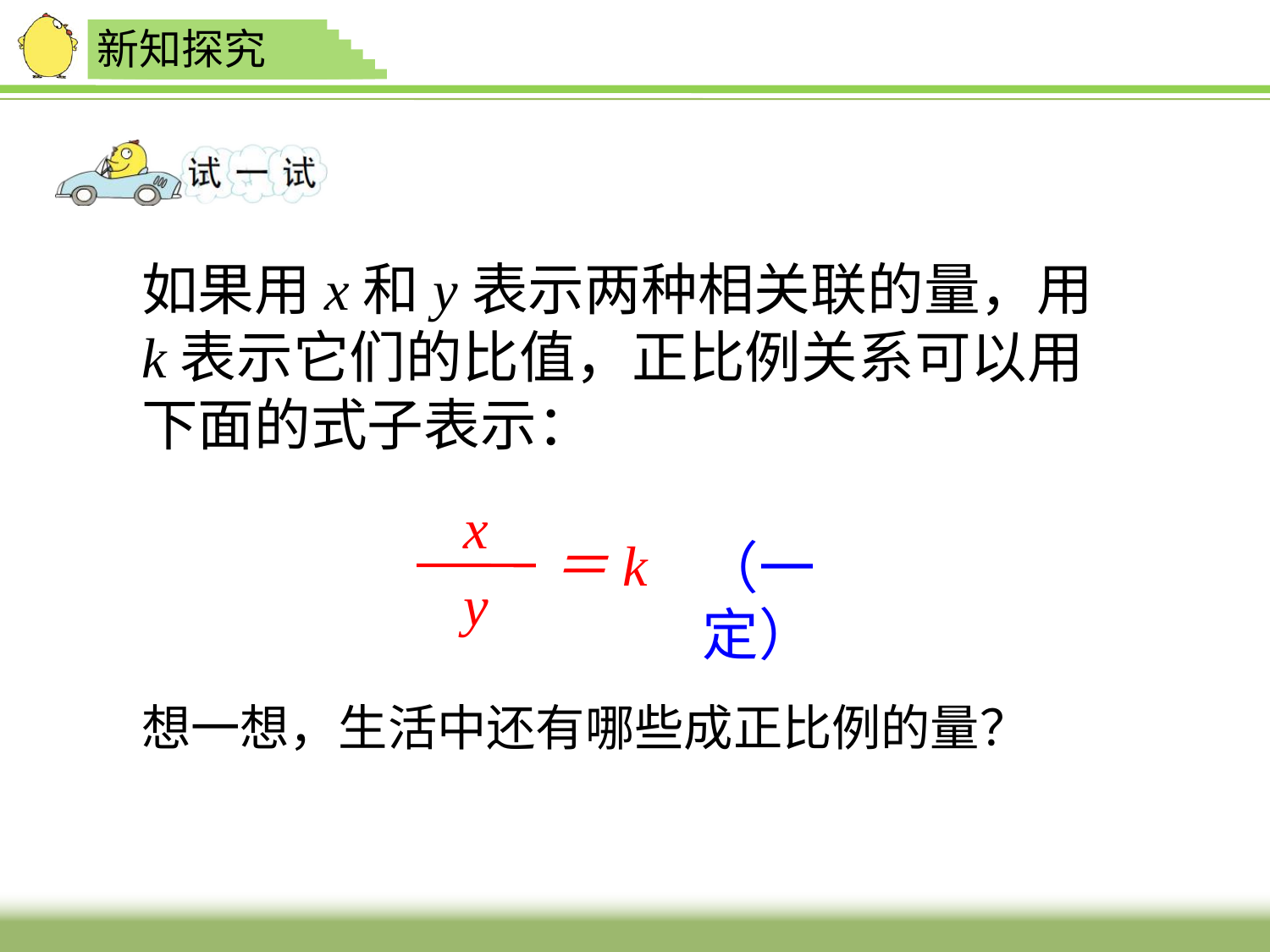

新知探究
如果用x和y表示两种相关联的量，用k表示它们的比值，正比例关系可以用下面的式子表示：
x
y
＝k
（一定）
想一想，生活中还有哪些成正比例的量？